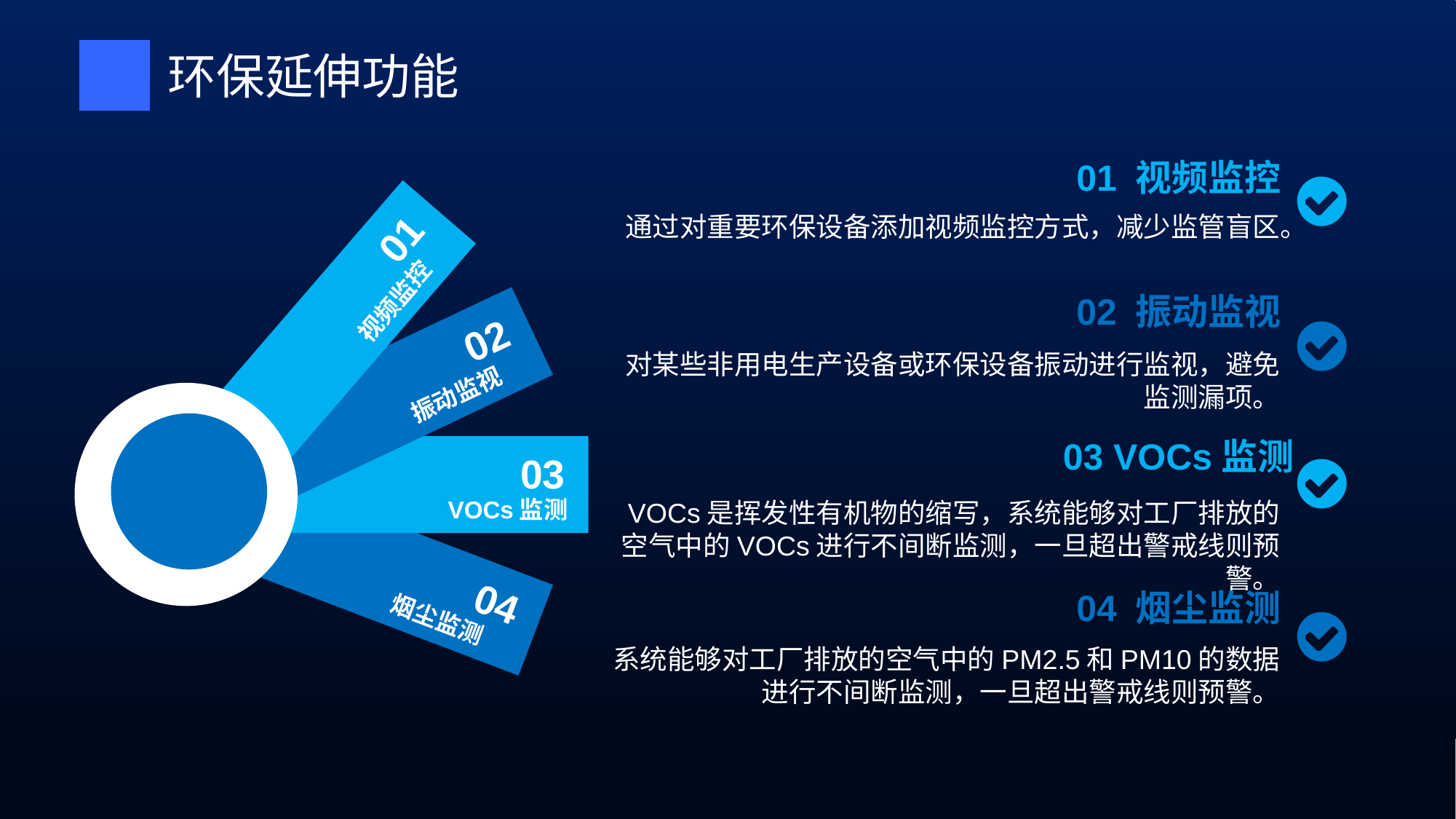

环保延伸功能
01 视频监控
通过对重要环保设备添加视频监控方式，减少监管盲区。

02 振动监视
对某些非用电生产设备或环保设备振动进行监视，避免监测漏项。

01
视频监控

02
振动监视

03 VOCs监测
VOCs是挥发性有机物的缩写，系统能够对工厂排放的空气中的VOCs进行不间断监测，一旦超出警戒线则预警。

03
VOCs监测

04
烟尘监测
04 烟尘监测
系统能够对工厂排放的空气中的PM2.5和PM10的数据进行不间断监测，一旦超出警戒线则预警。